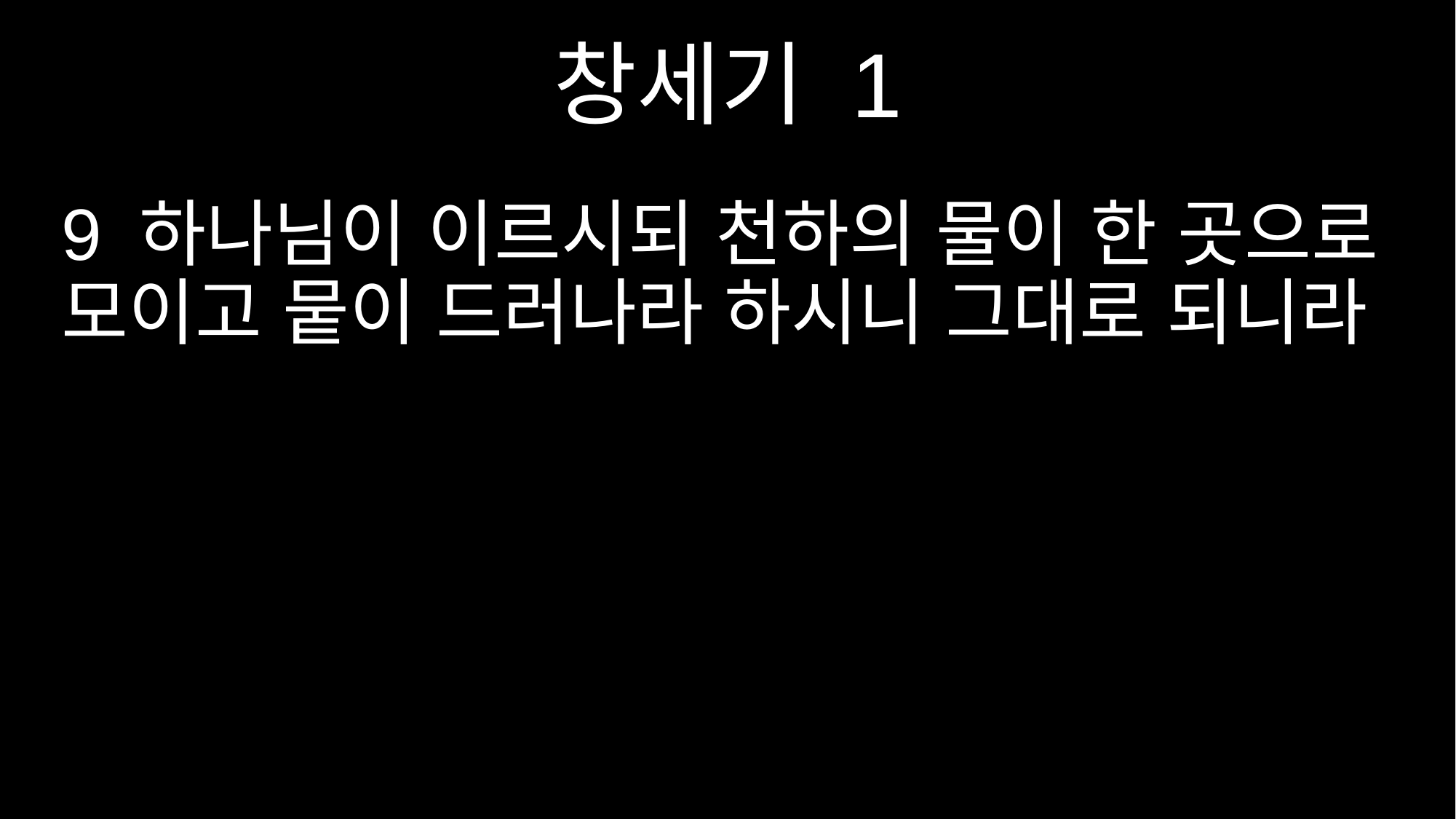

창세기 1
9 하나님이 이르시되 천하의 물이 한 곳으로 모이고 뭍이 드러나라 하시니 그대로 되니라